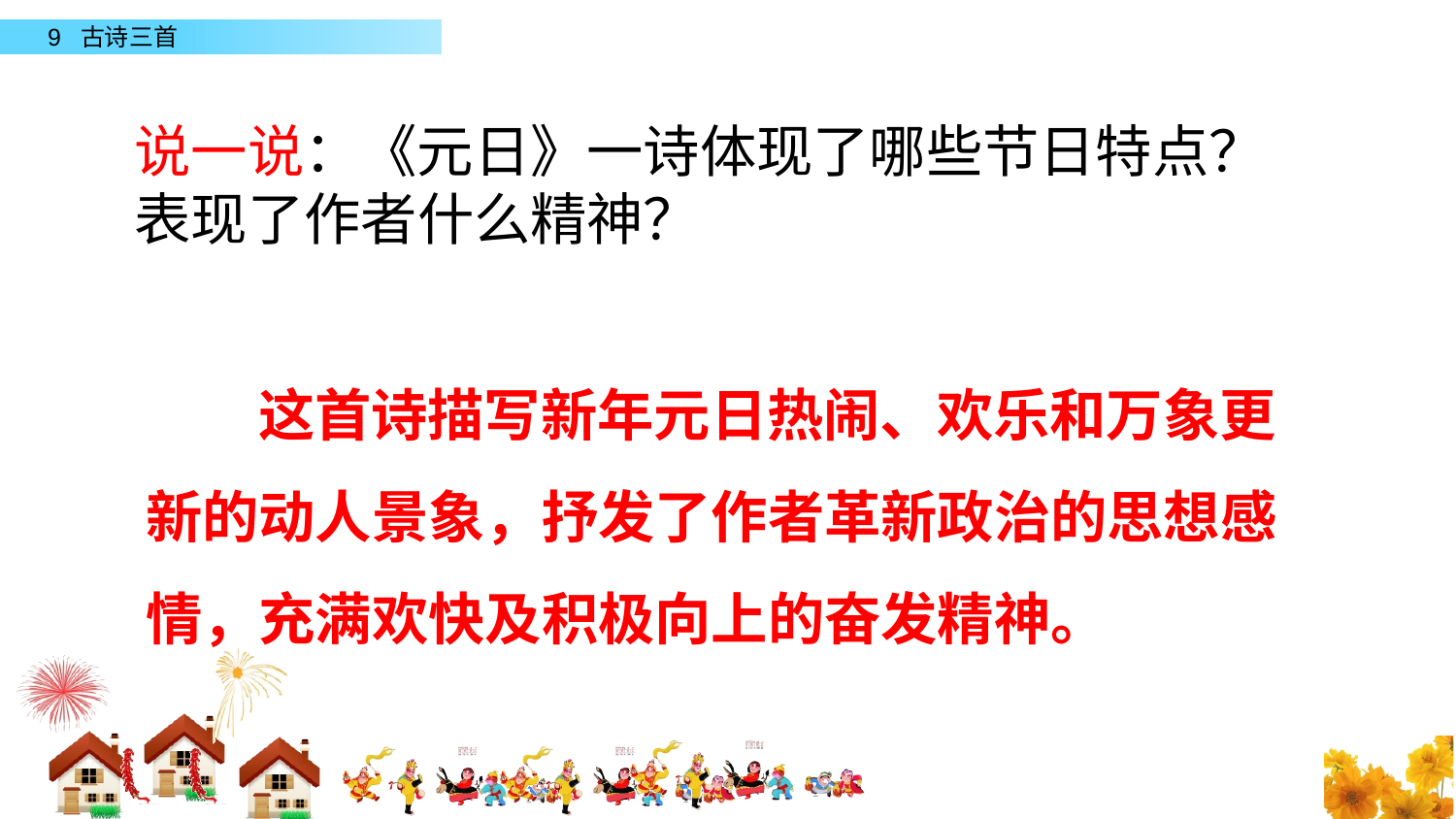

说一说：《元日》一诗体现了哪些节日特点？表现了作者什么精神？
  这首诗描写新年元日热闹、欢乐和万象更新的动人景象，抒发了作者革新政治的思想感情，充满欢快及积极向上的奋发精神。